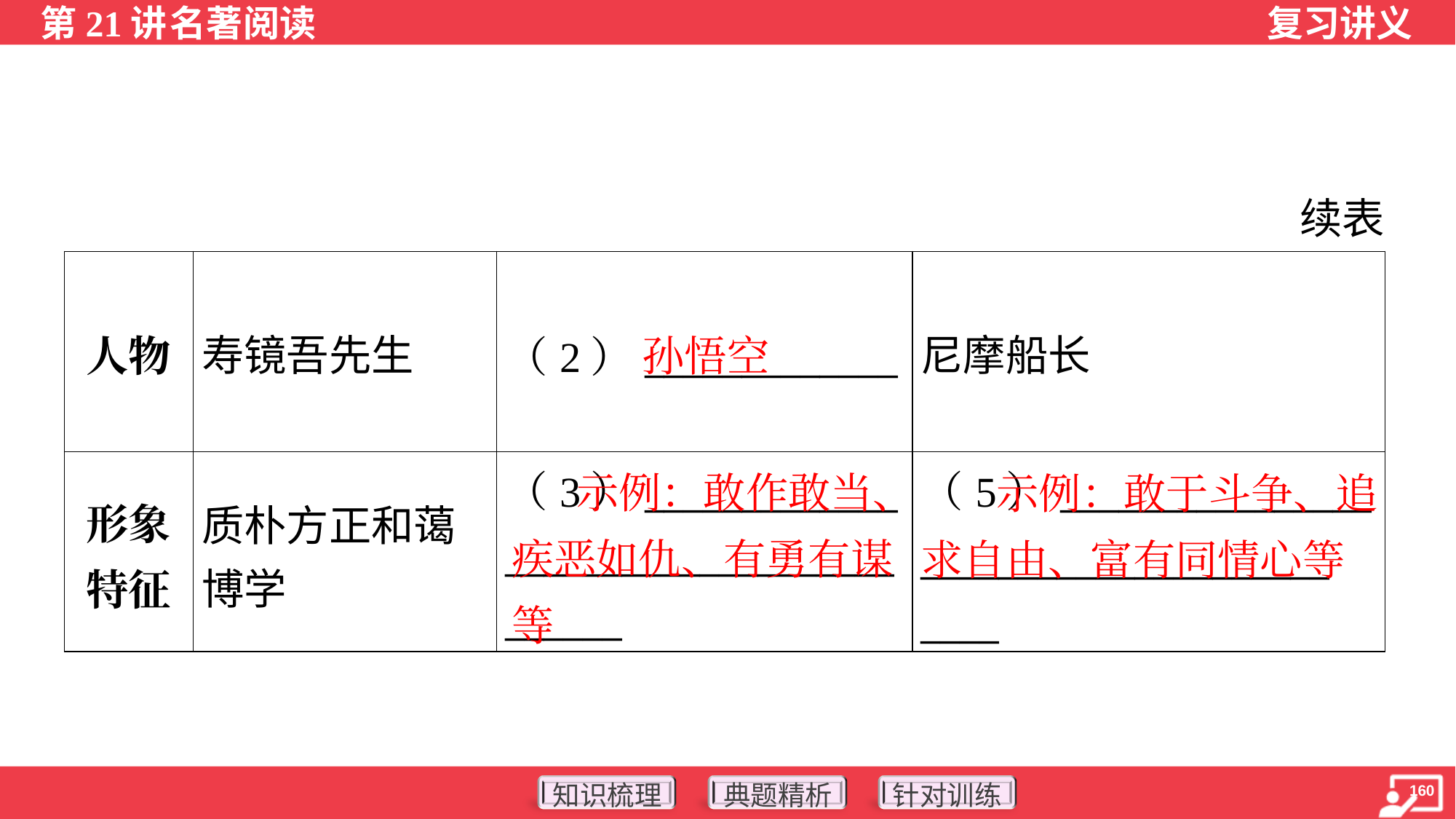

续表
| 人物 | 寿镜吾先生 | （2）\_\_\_\_\_\_\_\_\_\_\_\_\_ | 尼摩船长 |
| --- | --- | --- | --- |
| 形象 特征 | 质朴方正和蔼 博学 | （3）\_\_\_\_\_\_\_\_\_\_\_\_\_\_\_\_\_\_\_\_\_\_\_\_\_\_\_\_\_\_\_\_\_\_\_\_\_\_\_ | （5）\_\_\_\_\_\_\_\_\_\_\_\_\_\_\_\_ \_\_\_\_\_\_\_\_\_\_\_\_\_\_\_\_\_\_\_\_\_ \_\_\_\_ |
孙悟空
     示例：敢作敢当、疾恶如仇、有勇有谋等
      示例：敢于斗争、追求自由、富有同情心等